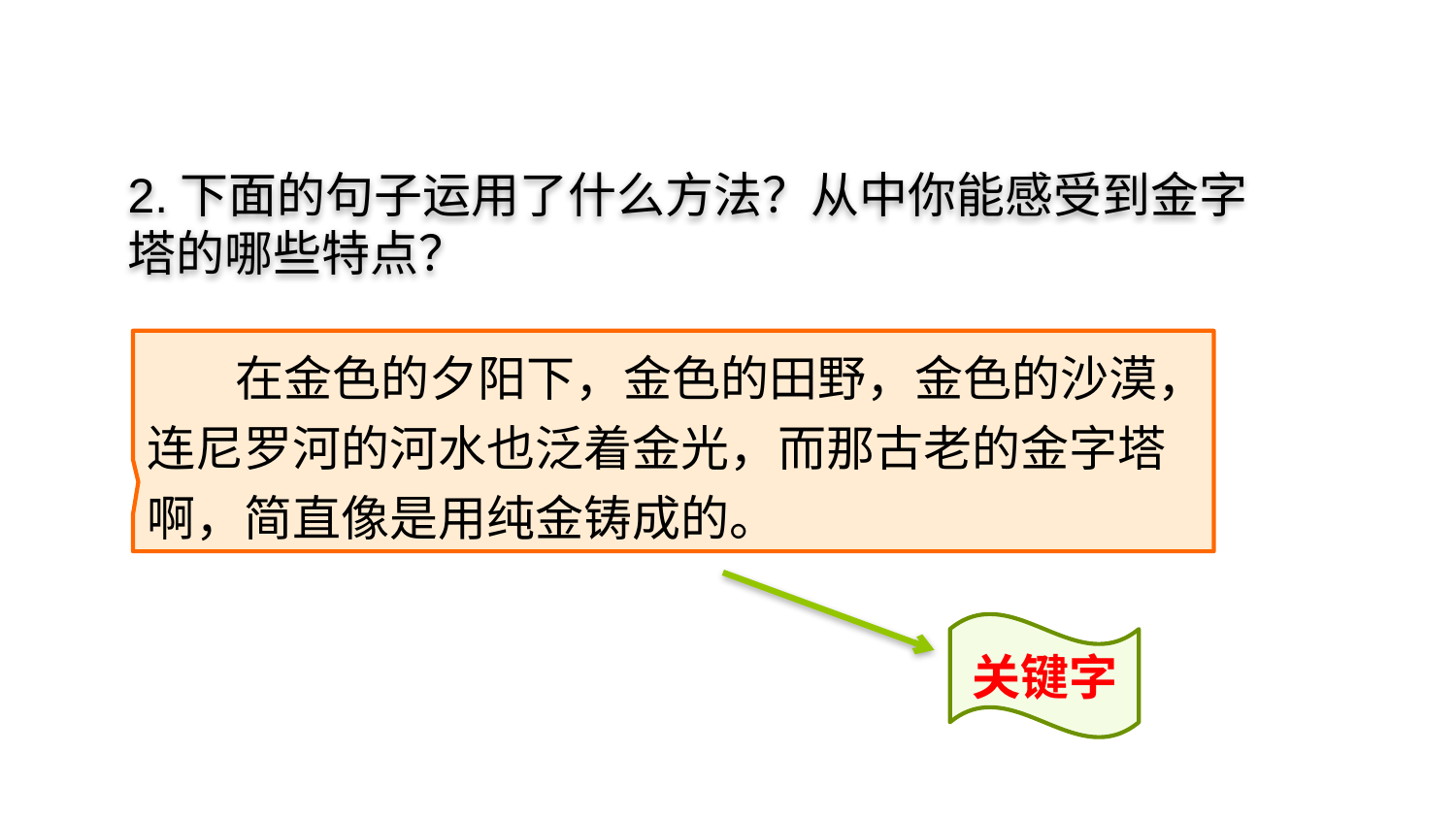

2.下面的句子运用了什么方法？从中你能感受到金字塔的哪些特点？
       在金色的夕阳下，金色的田野，金色的沙漠，连尼罗河的河水也泛着金光，而那古老的金字塔啊，简直像是用纯金铸成的。
关键字